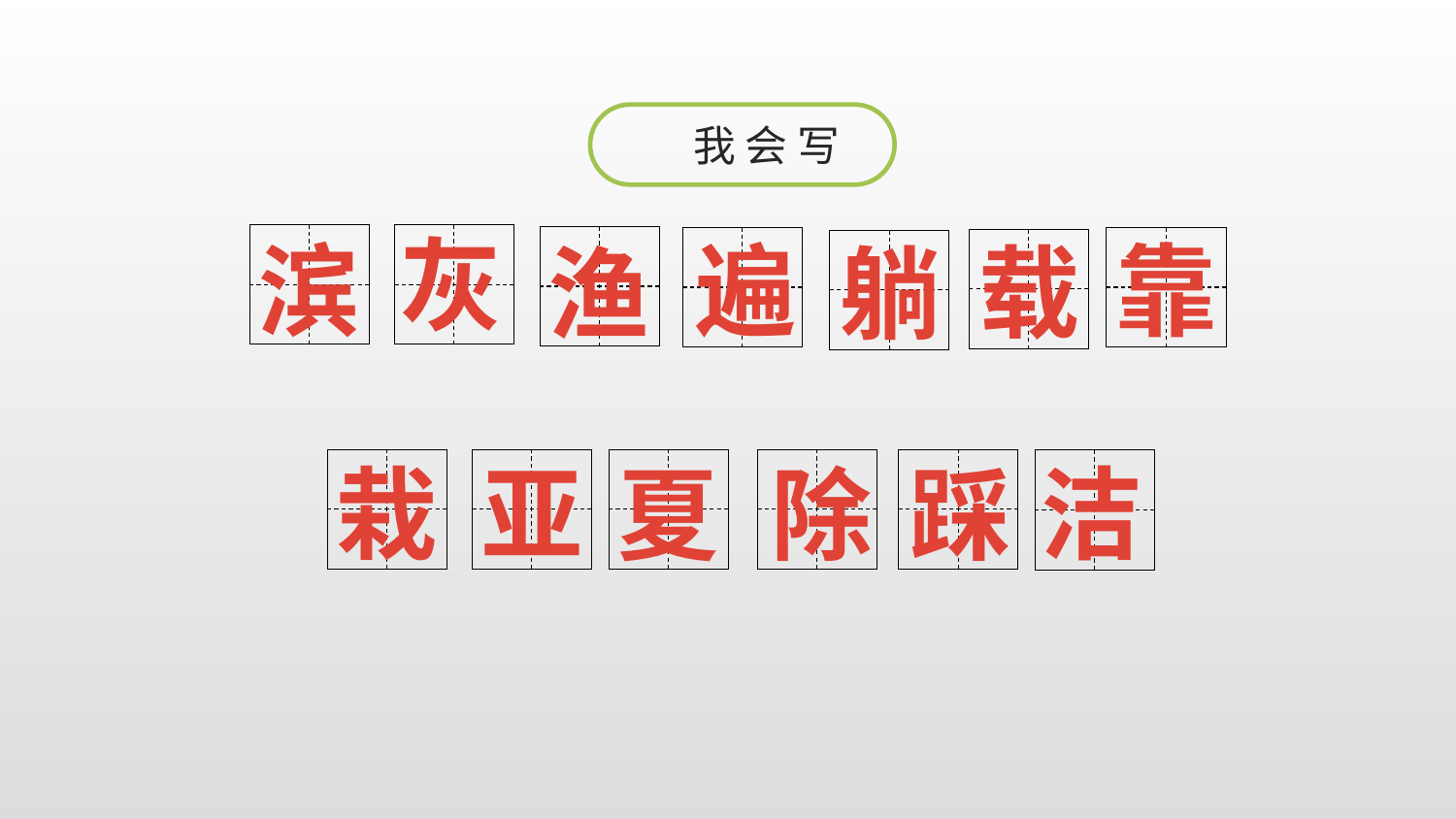

我 会 写
灰
遍
靠
滨

载
渔

躺

栽
亚
洁
夏
除
踩